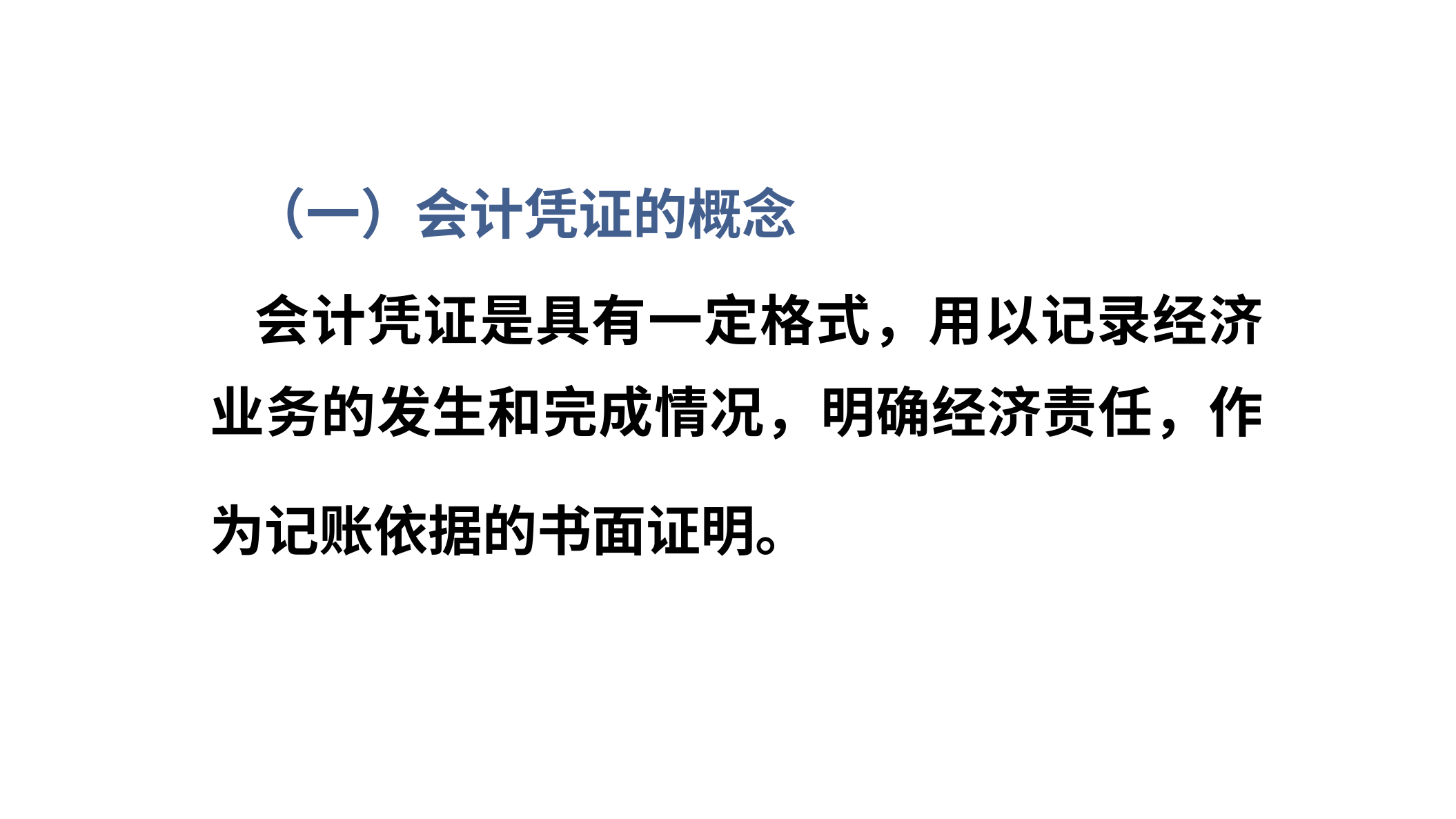

（一）会计凭证的概念
    会计凭证是具有一定格式，用以记录经济业务的发生和完成情况，明确经济责任，作为记账依据的书面证明。